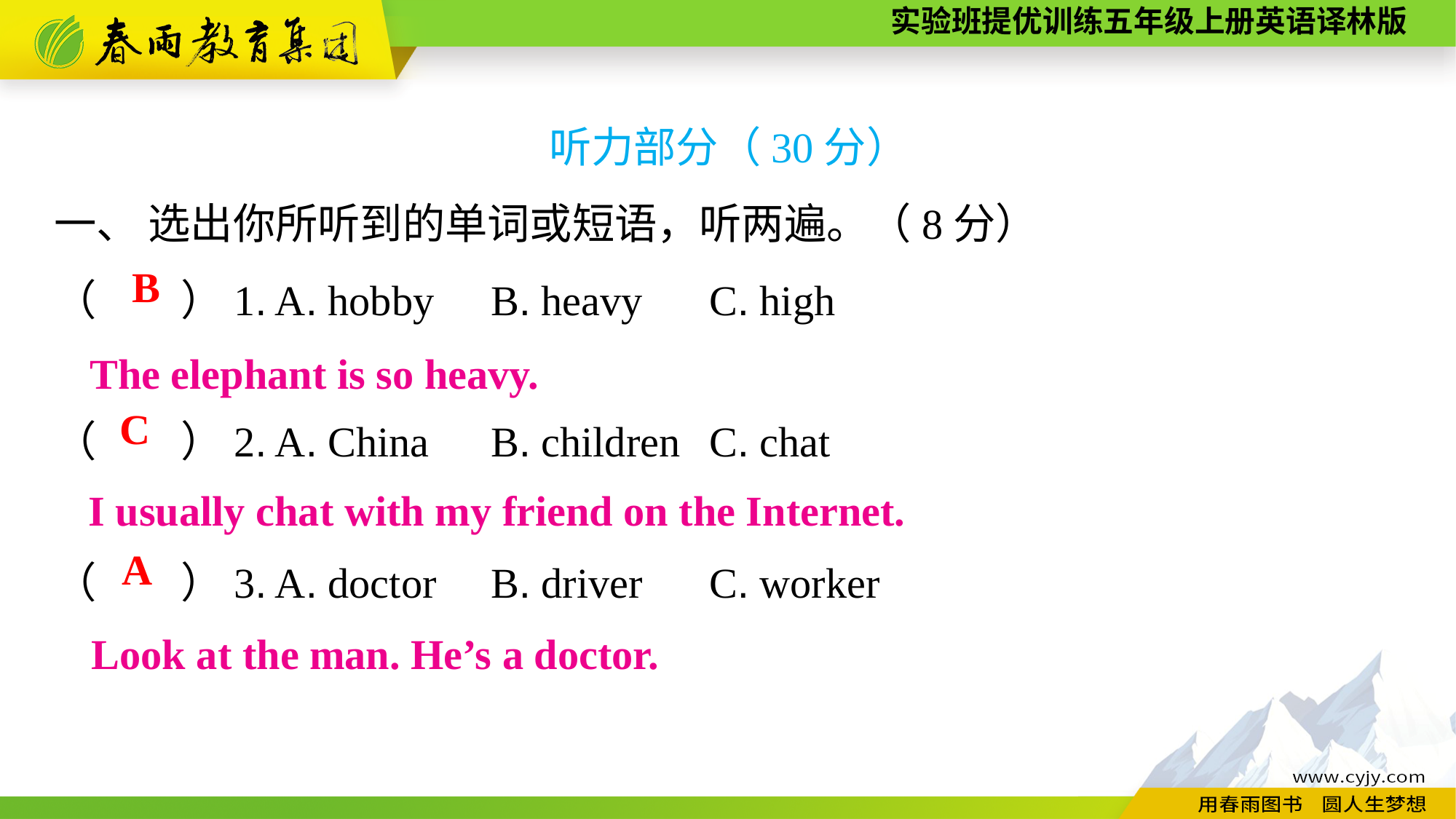

听力部分（30分）
一、 选出你所听到的单词或短语，听两遍。（8分）
（　　）1. A. hobby	B. heavy	C. high

（　　）2. A. China	B. children	C. chat
B
The elephant is so heavy.
C
I usually chat with my friend on the Internet.
（　　）3. A. doctor	B. driver	C. worker
A
Look at the man. He’s a doctor.